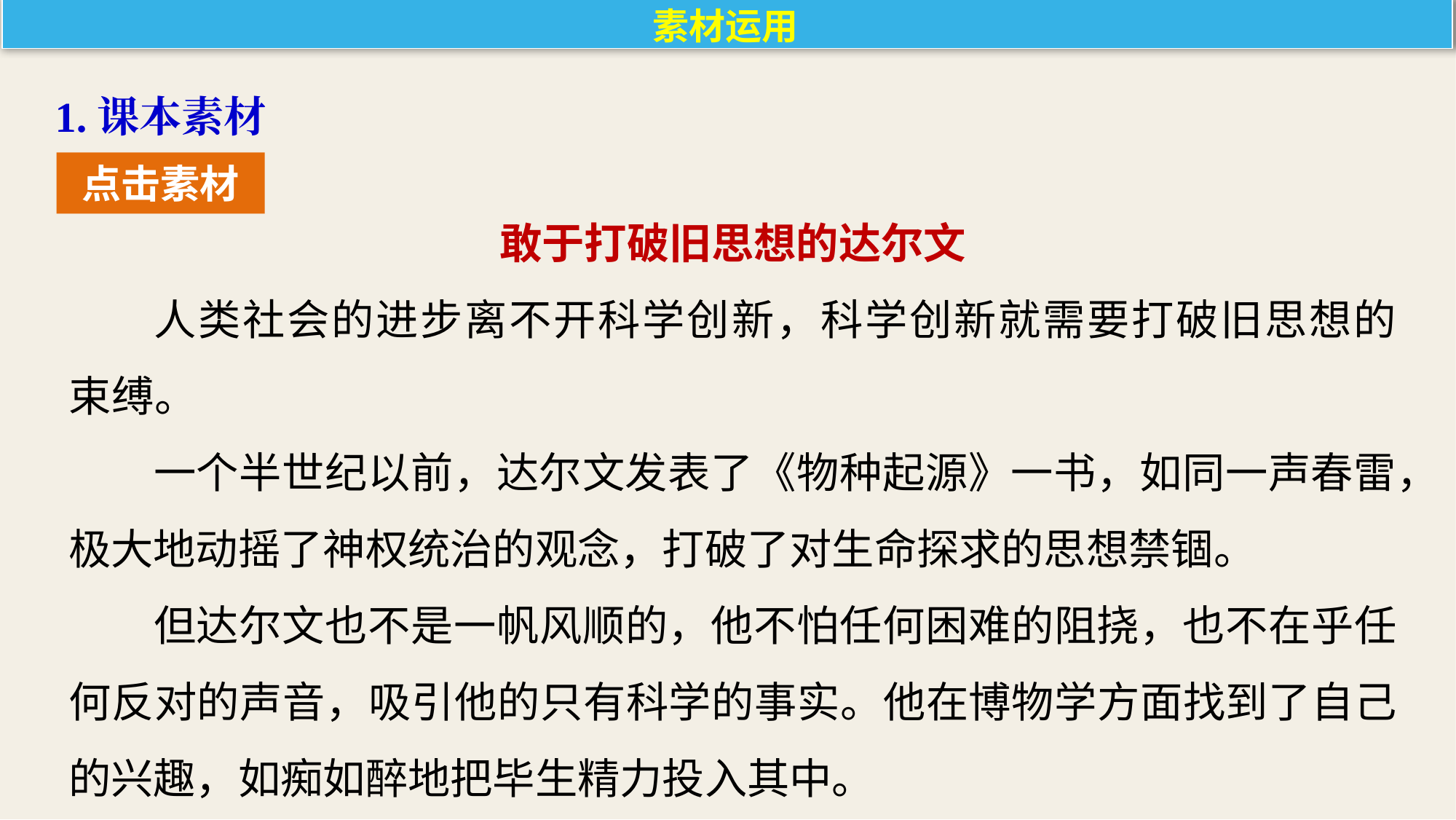

素材运用
1.课本素材
点击素材
敢于打破旧思想的达尔文
人类社会的进步离不开科学创新，科学创新就需要打破旧思想的束缚。
一个半世纪以前，达尔文发表了《物种起源》一书，如同一声春雷，极大地动摇了神权统治的观念，打破了对生命探求的思想禁锢。
但达尔文也不是一帆风顺的，他不怕任何困难的阻挠，也不在乎任何反对的声音，吸引他的只有科学的事实。他在博物学方面找到了自己的兴趣，如痴如醉地把毕生精力投入其中。